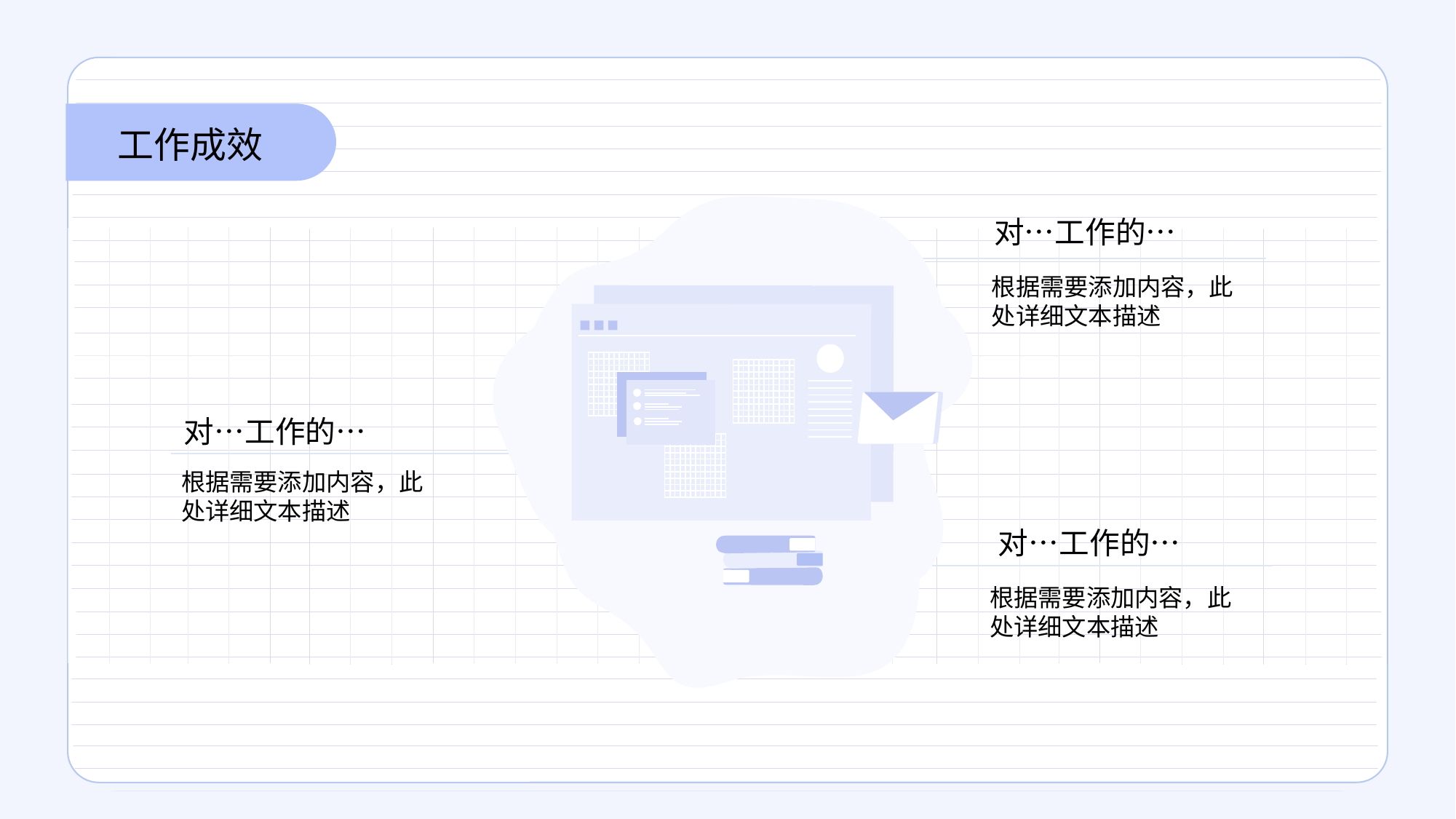

工作成效

对…工作的…
根据需要添加内容，此处详细文本描述
对…工作的…
根据需要添加内容，此处详细文本描述
对…工作的…
根据需要添加内容，此处详细文本描述